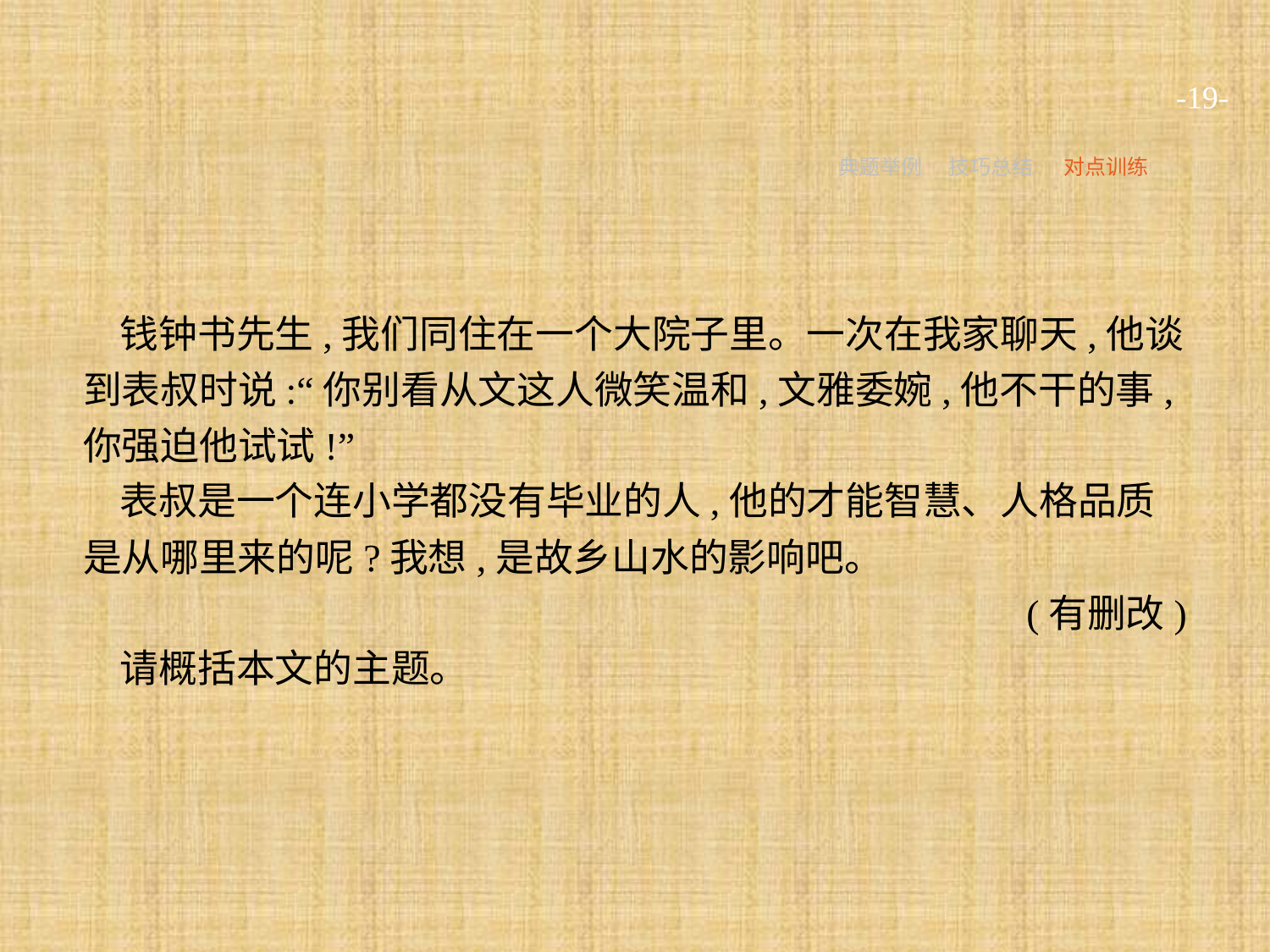

-19-
典题举例
技巧总结
对点训练
钱钟书先生,我们同住在一个大院子里。一次在我家聊天,他谈到表叔时说:“你别看从文这人微笑温和,文雅委婉,他不干的事,你强迫他试试!”
表叔是一个连小学都没有毕业的人,他的才能智慧、人格品质是从哪里来的呢?我想,是故乡山水的影响吧。
(有删改)
请概括本文的主题。